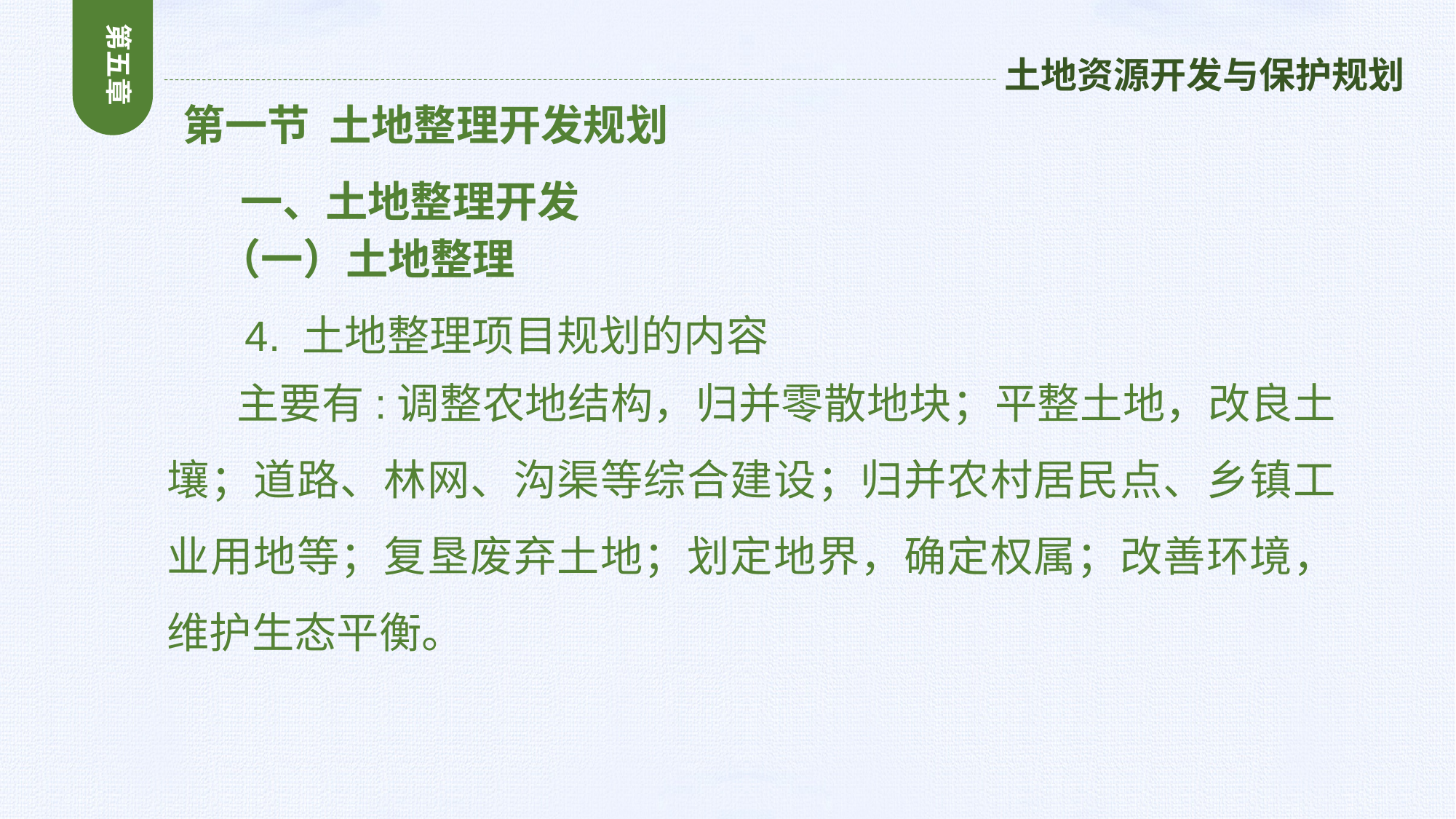

第五章
土地资源开发与保护规划
 第一节  土地整理开发规划
       一、土地整理开发

      （一）土地整理
        4. 土地整理项目规划的内容
         主要有:调整农地结构，归并零散地块；平整土地，改良土壤；道路、林网、沟渠等综合建设；归并农村居民点、乡镇工业用地等；复垦废弃土地；划定地界，确定权属；改善环境，维护生态平衡。